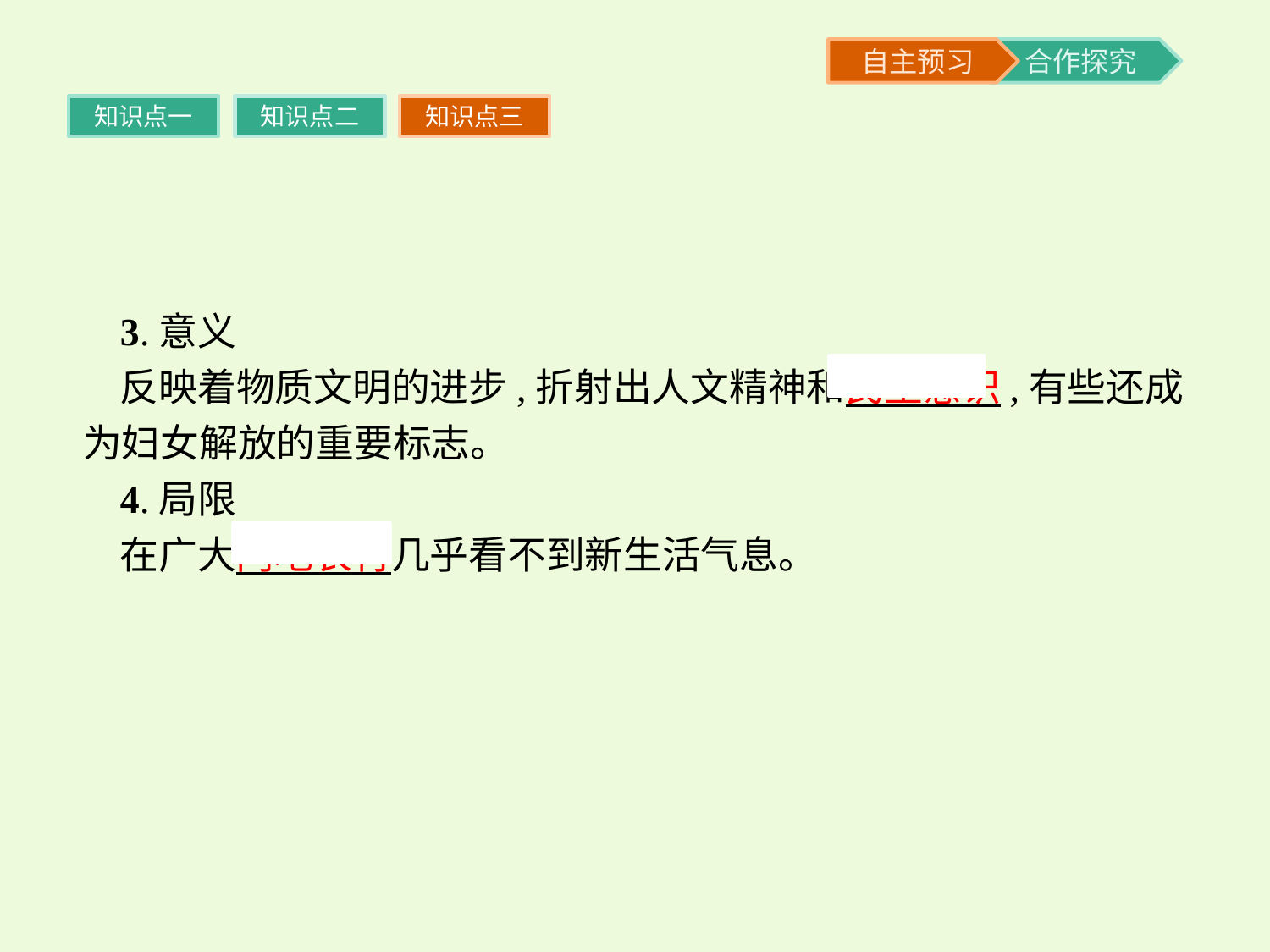

知识点一
知识点二
知识点三
3.意义
反映着物质文明的进步,折射出人文精神和民主意识,有些还成为妇女解放的重要标志。
4.局限
在广大内地农村几乎看不到新生活气息。